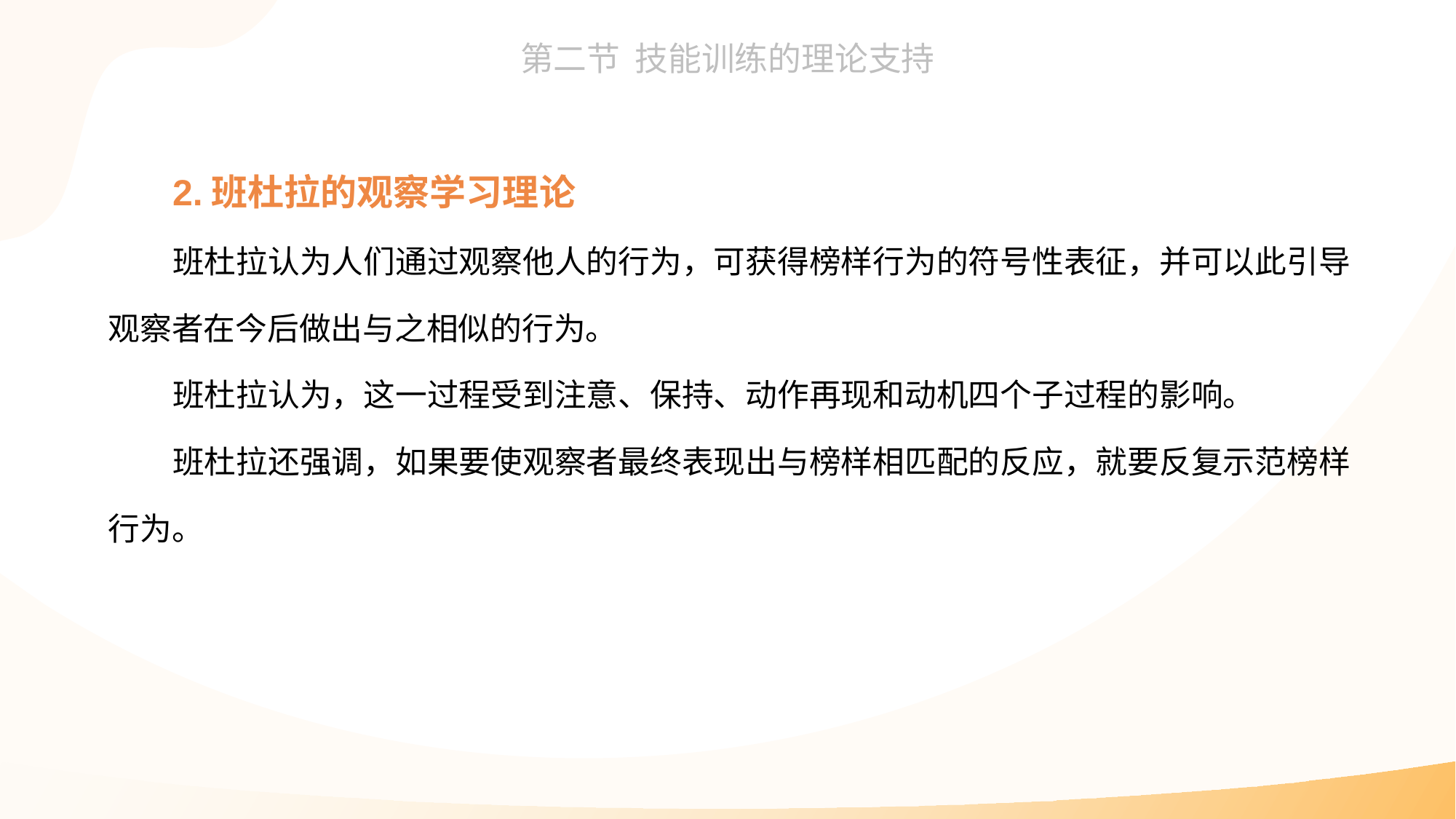

2.班杜拉的观察学习理论
班杜拉认为人们通过观察他人的行为，可获得榜样行为的符号性表征，并可以此引导观察者在今后做出与之相似的行为。
班杜拉认为，这一过程受到注意、保持、动作再现和动机四个子过程的影响。
班杜拉还强调，如果要使观察者最终表现出与榜样相匹配的反应，就要反复示范榜样行为。